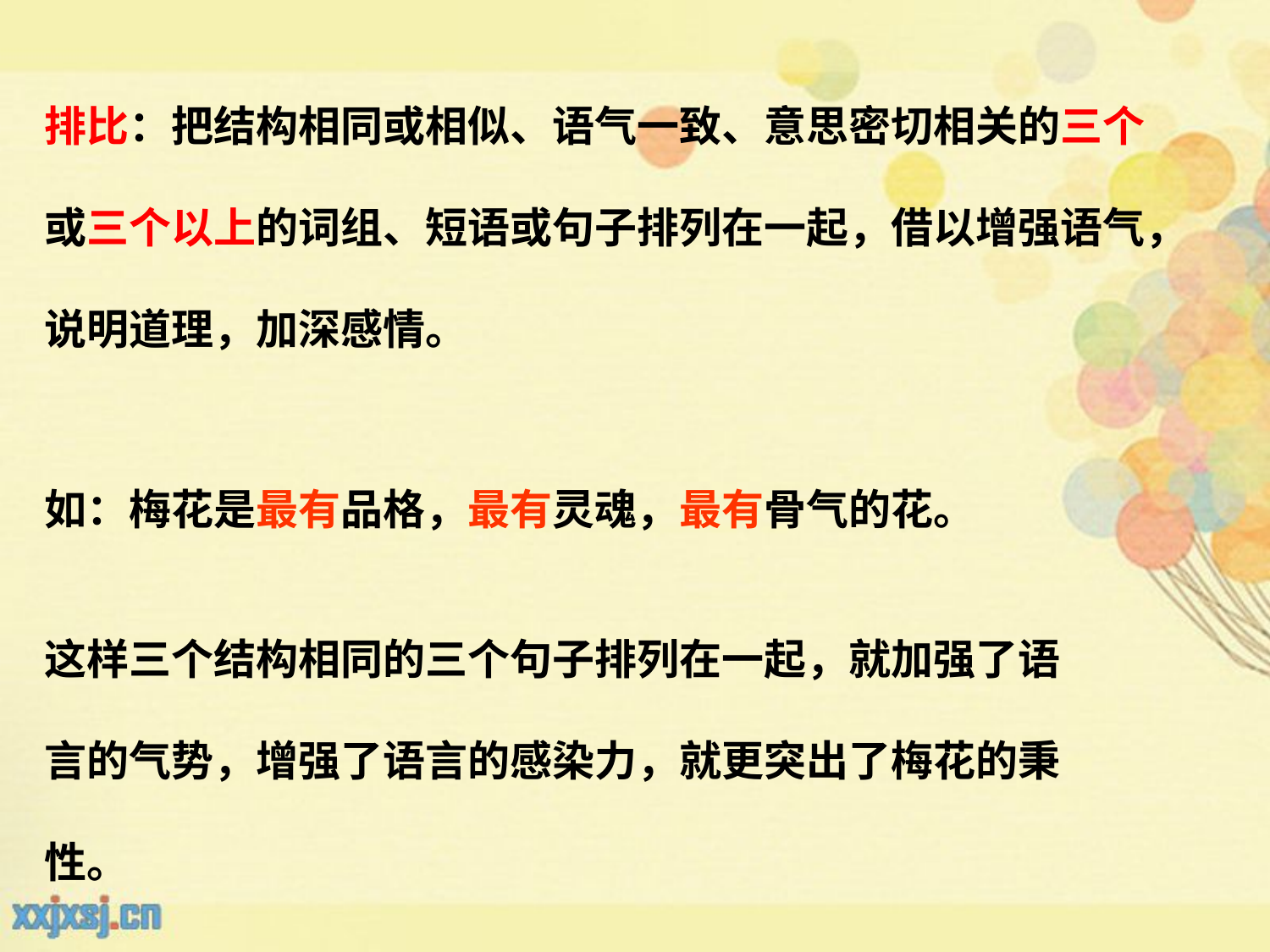

排比：把结构相同或相似、语气一致、意思密切相关的三个或三个以上的词组、短语或句子排列在一起，借以增强语气，说明道理，加深感情。
如：梅花是最有品格，最有灵魂，最有骨气的花。
这样三个结构相同的三个句子排列在一起，就加强了语言的气势，增强了语言的感染力，就更突出了梅花的秉性。